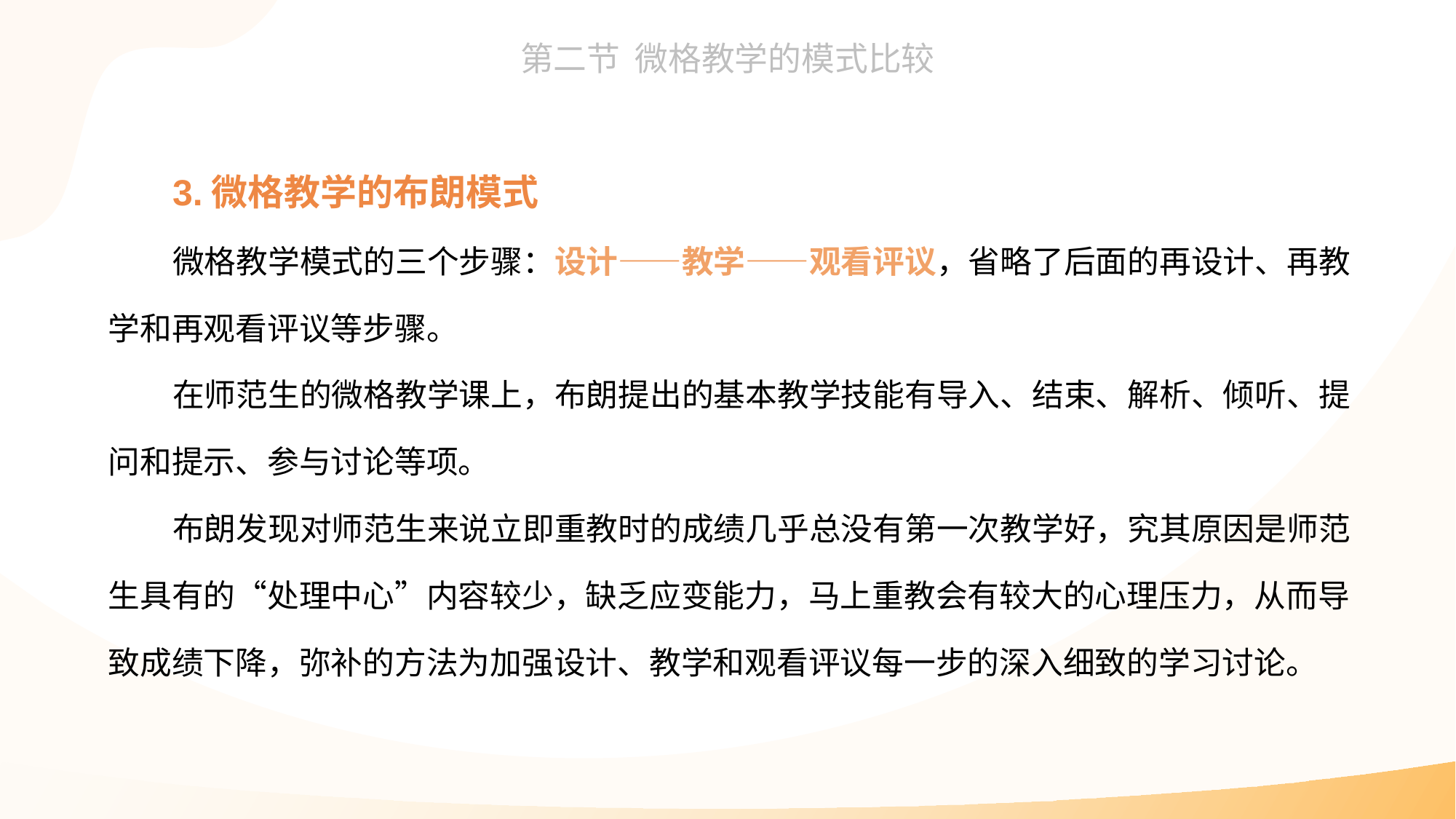

3.微格教学的布朗模式
微格教学模式的三个步骤：设计——教学——观看评议，省略了后面的再设计、再教学和再观看评议等步骤。
在师范生的微格教学课上，布朗提出的基本教学技能有导入、结束、解析、倾听、提问和提示、参与讨论等项。
布朗发现对师范生来说立即重教时的成绩几乎总没有第一次教学好，究其原因是师范生具有的“处理中心”内容较少，缺乏应变能力，马上重教会有较大的心理压力，从而导致成绩下降，弥补的方法为加强设计、教学和观看评议每一步的深入细致的学习讨论。